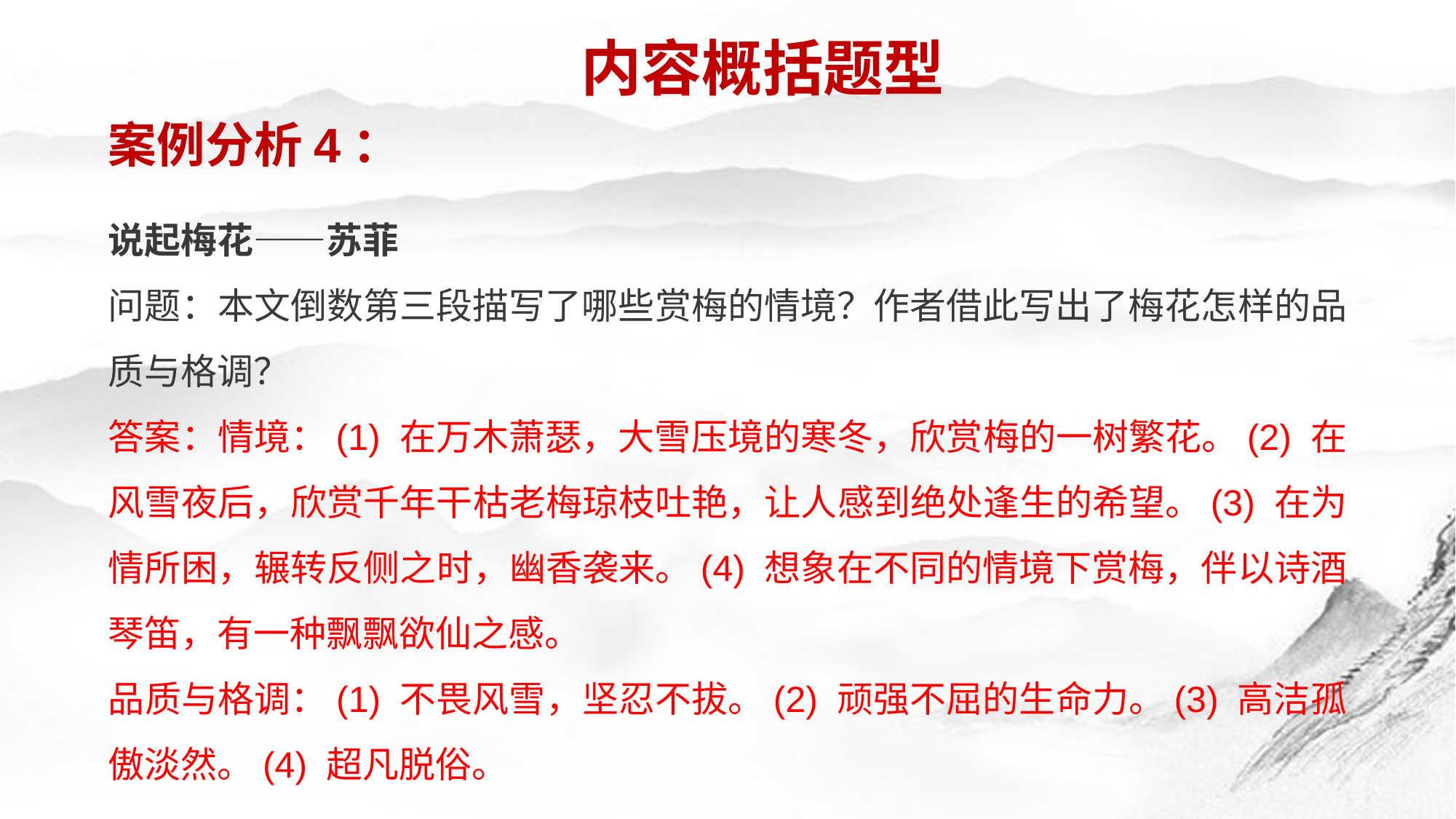

内容概括题型
案例分析4：
说起梅花——苏菲
问题：本文倒数第三段描写了哪些赏梅的情境？作者借此写出了梅花怎样的品质与格调？
答案：情境：(1) 在万木萧瑟，大雪压境的寒冬，欣赏梅的一树繁花。(2) 在风雪夜后，欣赏千年干枯老梅琼枝吐艳，让人感到绝处逢生的希望。(3) 在为情所困，辗转反侧之时，幽香袭来。(4) 想象在不同的情境下赏梅，伴以诗酒琴笛，有一种飘飘欲仙之感。
品质与格调：(1) 不畏风雪，坚忍不拔。(2) 顽强不屈的生命力。(3) 高洁孤傲淡然。(4) 超凡脱俗。